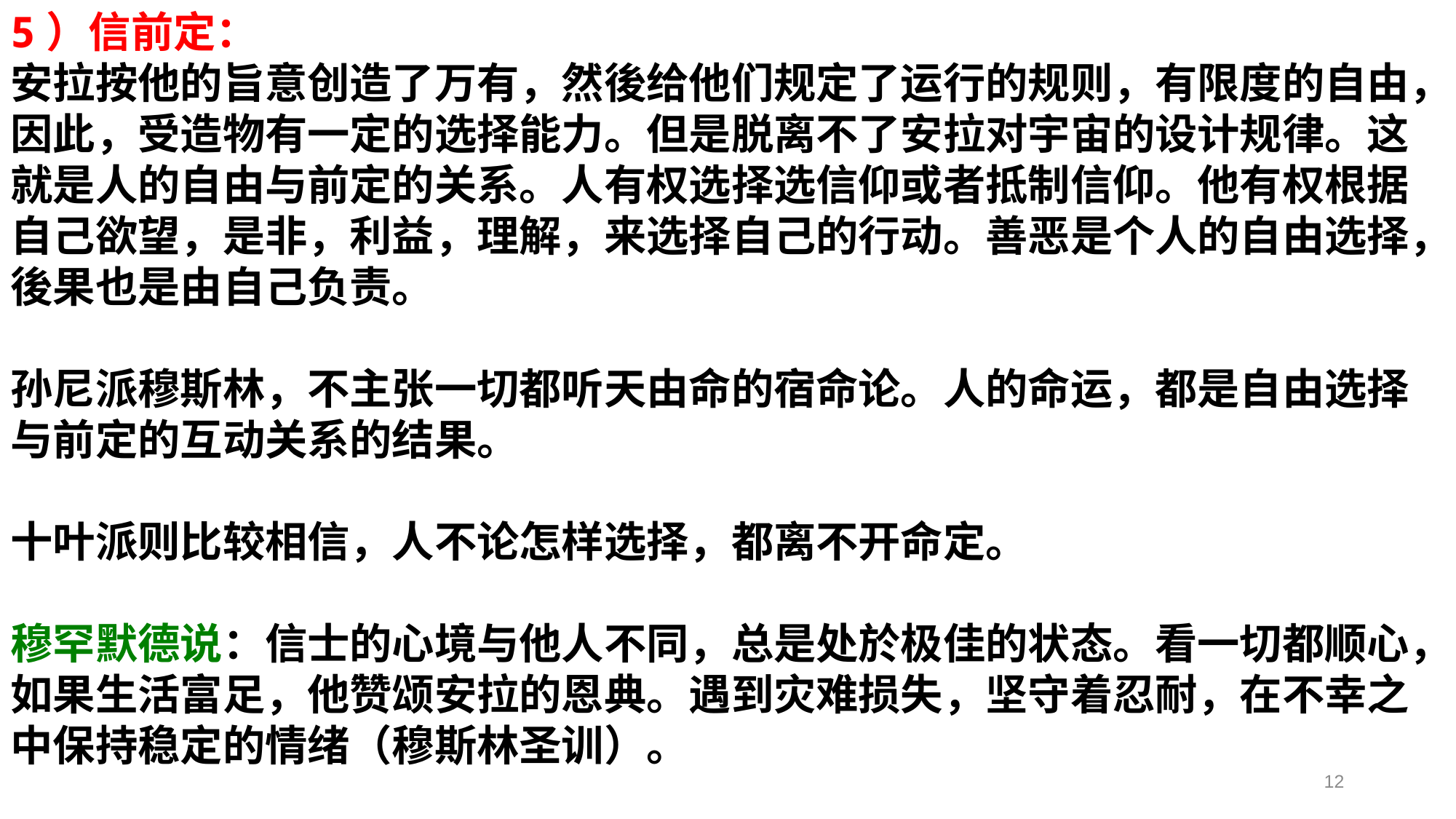

5）信前定：
安拉按他的旨意创造了万有，然後给他们规定了运行的规则，有限度的自由，因此，受造物有一定的选择能力。但是脱离不了安拉对宇宙的设计规律。这就是人的自由与前定的关系。人有权选择选信仰或者抵制信仰。他有权根据自己欲望，是非，利益，理解，来选择自己的行动。善恶是个人的自由选择，後果也是由自己负责。

孙尼派穆斯林，不主张一切都听天由命的宿命论。人的命运，都是自由选择与前定的互动关系的结果。

十叶派则比较相信，人不论怎样选择，都离不开命定。

穆罕默德说：信士的心境与他人不同，总是处於极佳的状态。看一切都顺心，如果生活富足，他赞颂安拉的恩典。遇到灾难损失，坚守着忍耐，在不幸之中保持稳定的情绪（穆斯林圣训）。
12